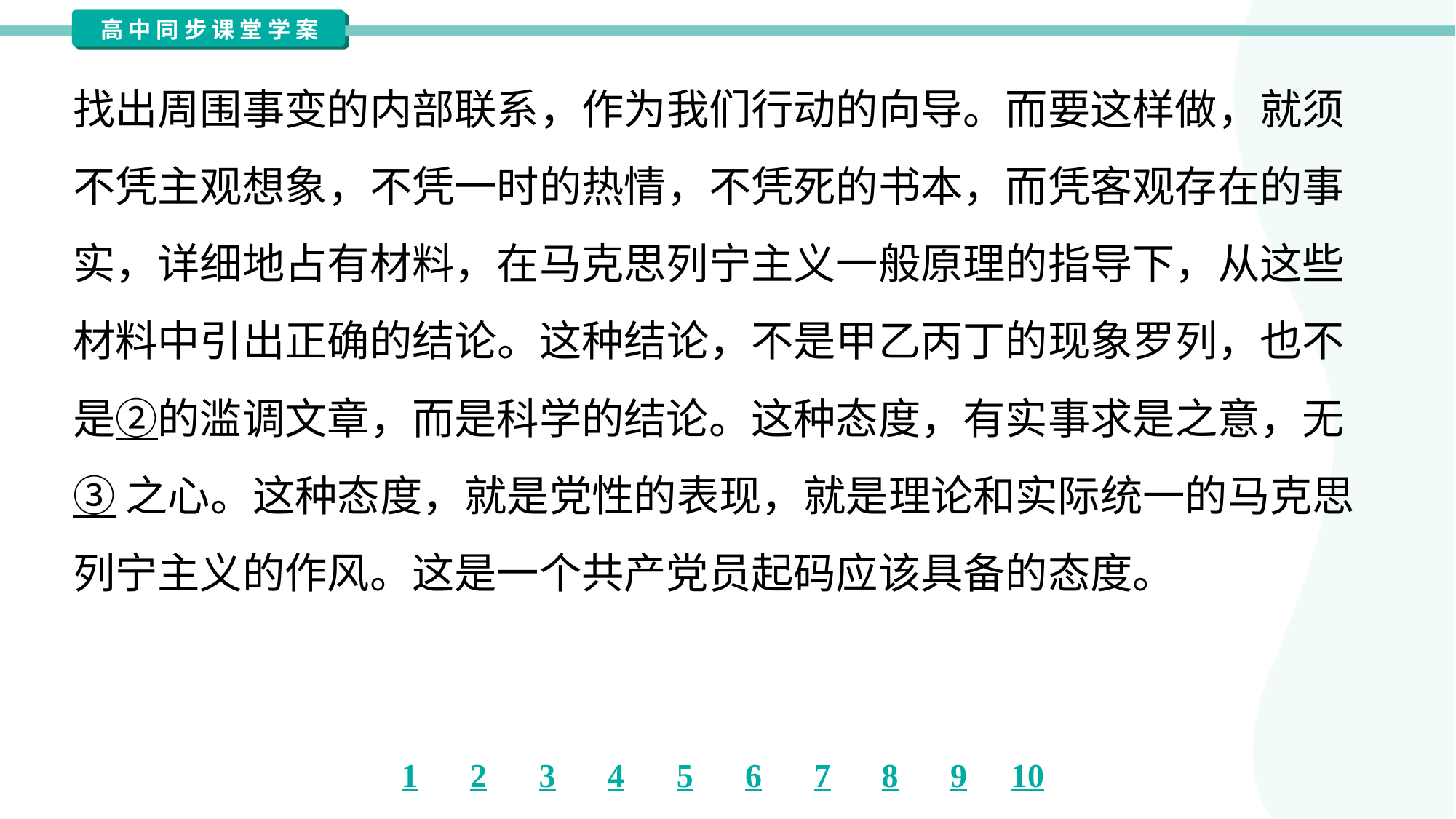

找出周围事变的内部联系，作为我们行动的向导。而要这样做，就须
不凭主观想象，不凭一时的热情，不凭死的书本，而凭客观存在的事
实，详细地占有材料，在马克思列宁主义一般原理的指导下，从这些
材料中引出正确的结论。这种结论，不是甲乙丙丁的现象罗列，也不
是②的滥调文章，而是科学的结论。这种态度，有实事求是之意，无
③之心。这种态度，就是党性的表现，就是理论和实际统一的马克思
列宁主义的作风。这是一个共产党员起码应该具备的态度。